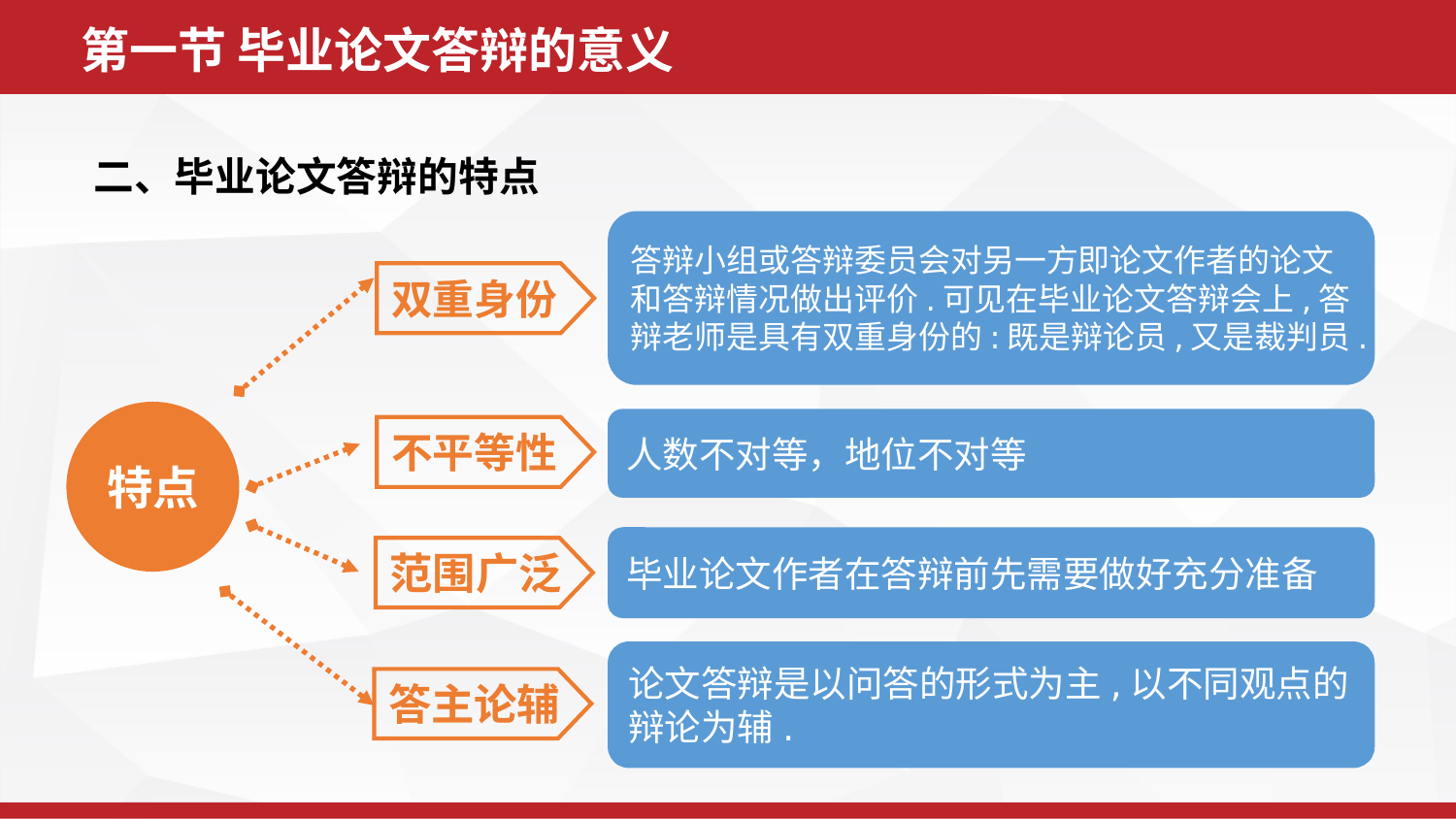

第一节 毕业论文答辩的意义
二、毕业论文答辩的特点
答辩小组或答辩委员会对另一方即论文作者的论文和答辩情况做出评价.可见在毕业论文答辩会上,答辩老师是具有双重身份的:既是辩论员,又是裁判员.
双重身份

特点
人数不对等，地位不对等
不平等性

毕业论文作者在答辩前先需要做好充分准备
范围广泛

论文答辩是以问答的形式为主,以不同观点的辩论为辅.
答主论辅